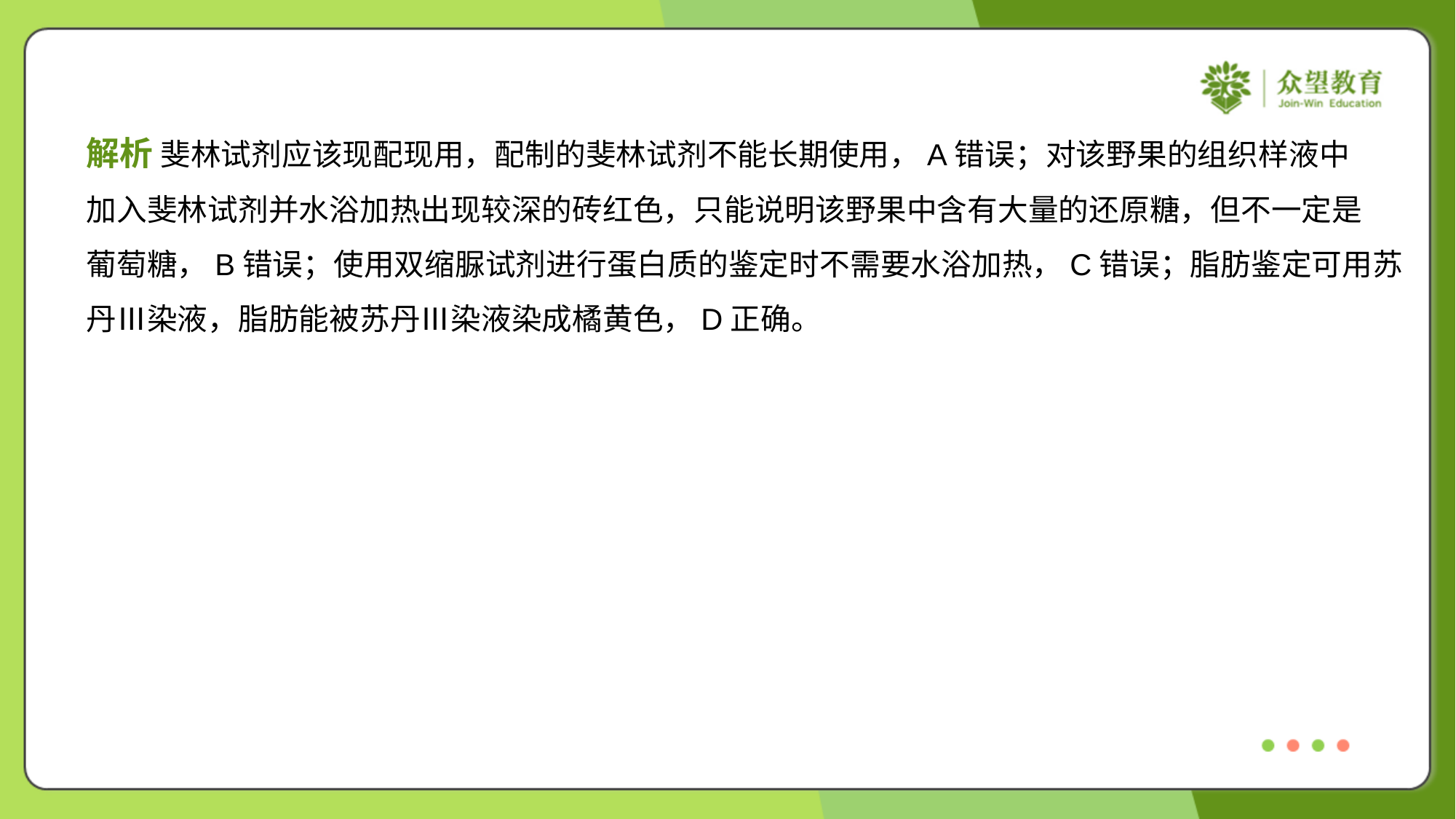

解析 斐林试剂应该现配现用，配制的斐林试剂不能长期使用，A错误；对该野果的组织样液中
加入斐林试剂并水浴加热出现较深的砖红色，只能说明该野果中含有大量的还原糖，但不一定是
葡萄糖，B错误；使用双缩脲试剂进行蛋白质的鉴定时不需要水浴加热，C错误；脂肪鉴定可用苏
丹Ⅲ染液，脂肪能被苏丹Ⅲ染液染成橘黄色，D正确。